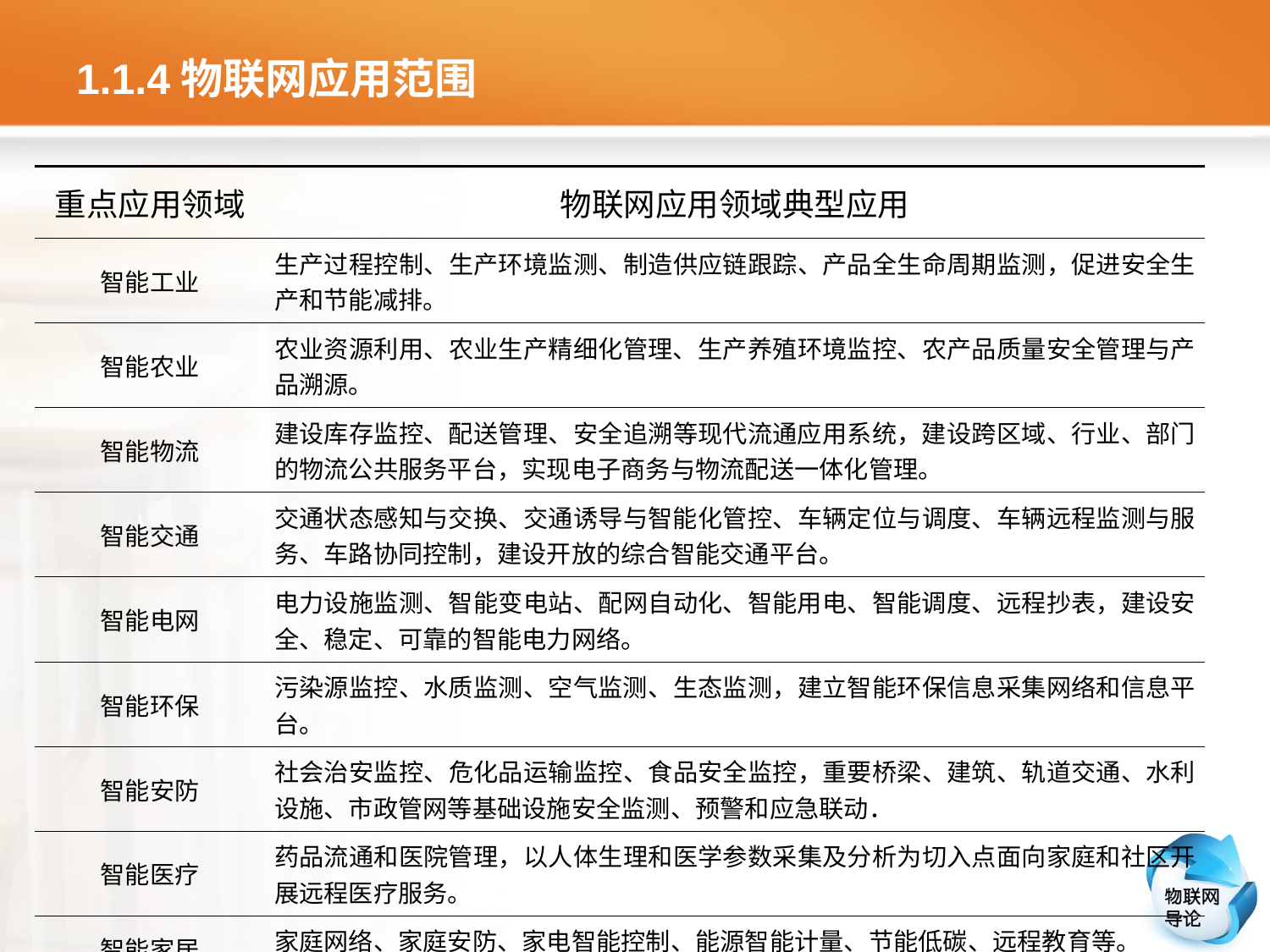

# 1.1.4物联网应用范围
| 重点应用领域 | 物联网应用领域典型应用 |
| --- | --- |
| 智能工业 | 生产过程控制、生产环境监测、制造供应链跟踪、产品全生命周期监测，促进安全生产和节能减排。 |
| 智能农业 | 农业资源利用、农业生产精细化管理、生产养殖环境监控、农产品质量安全管理与产品溯源。 |
| 智能物流 | 建设库存监控、配送管理、安全追溯等现代流通应用系统，建设跨区域、行业、部门的物流公共服务平台，实现电子商务与物流配送一体化管理。 |
| 智能交通 | 交通状态感知与交换、交通诱导与智能化管控、车辆定位与调度、车辆远程监测与服务、车路协同控制，建设开放的综合智能交通平台。 |
| 智能电网 | 电力设施监测、智能变电站、配网自动化、智能用电、智能调度、远程抄表，建设安全、稳定、可靠的智能电力网络。 |
| 智能环保 | 污染源监控、水质监测、空气监测、生态监测，建立智能环保信息采集网络和信息平台。 |
| 智能安防 | 社会治安监控、危化品运输监控、食品安全监控，重要桥梁、建筑、轨道交通、水利设施、市政管网等基础设施安全监测、预警和应急联动． |
| 智能医疗 | 药品流通和医院管理，以人体生理和医学参数采集及分析为切入点面向家庭和社区开展远程医疗服务。 |
| 智能家居 | 家庭网络、家庭安防、家电智能控制、能源智能计量、节能低碳、远程教育等。 |